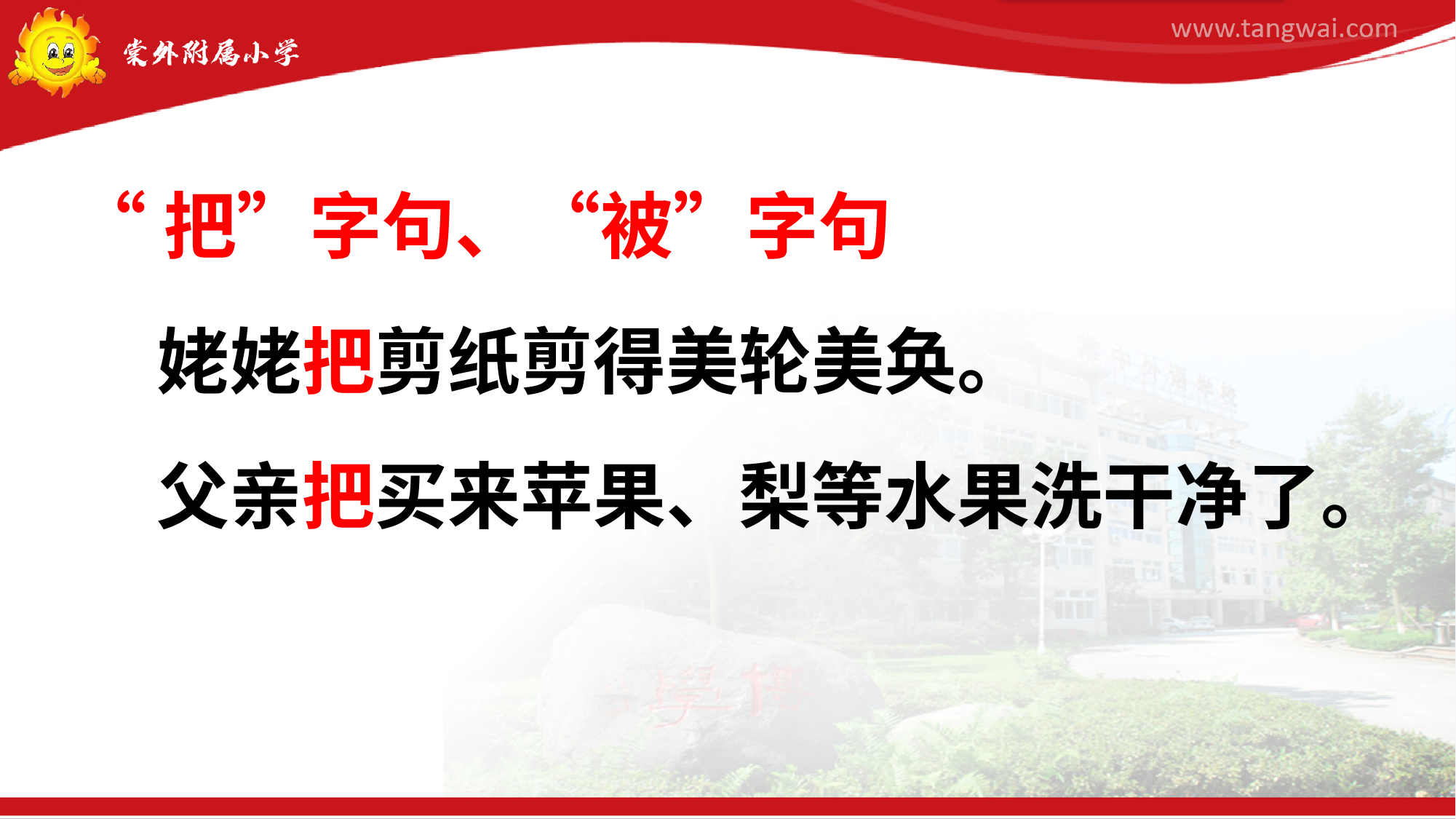

“把”字句、“被”字句
姥姥把剪纸剪得美轮美奂。
父亲把买来苹果、梨等水果洗干净了。